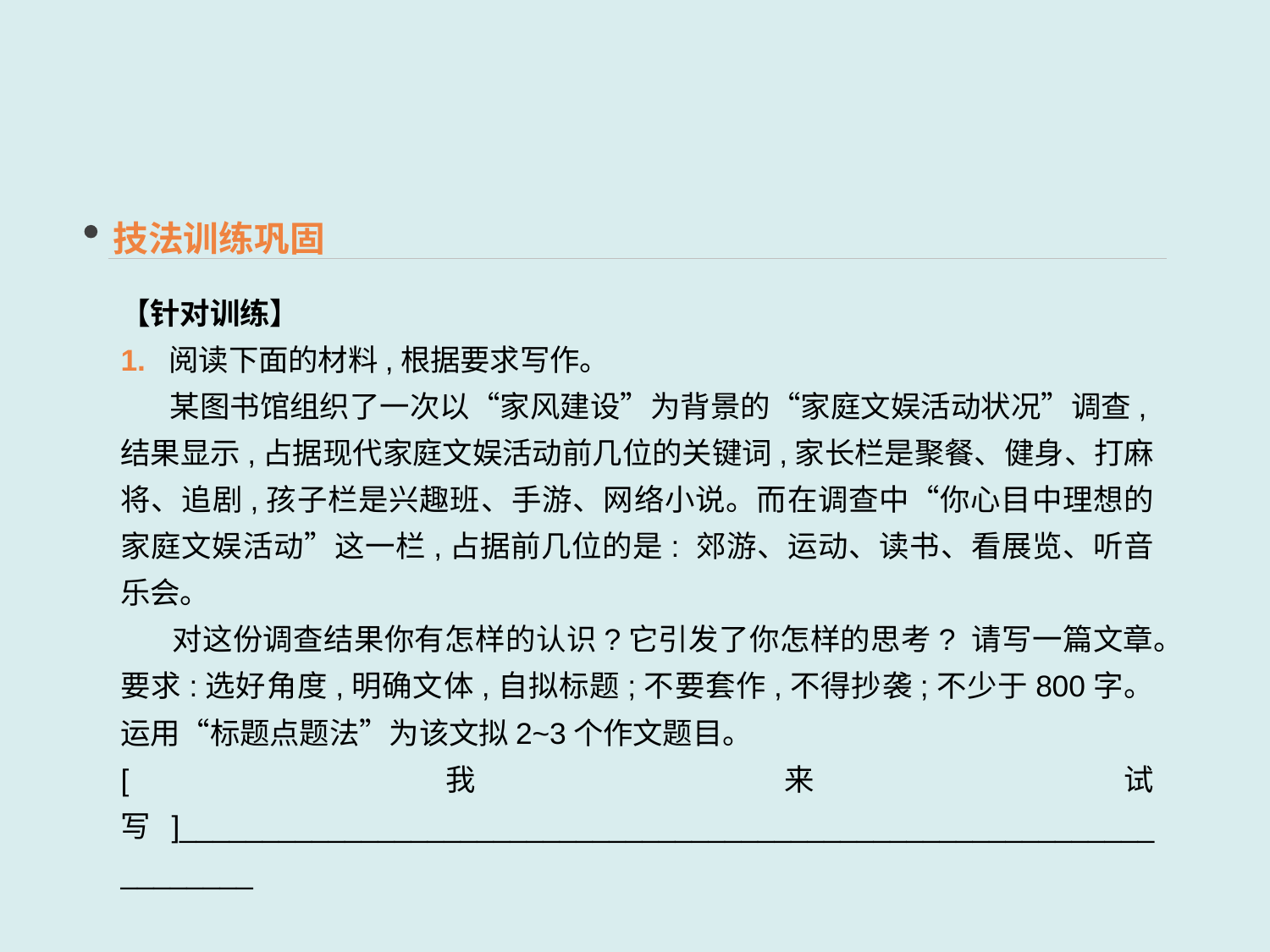

技法训练巩固

【针对训练】
1.  阅读下面的材料,根据要求写作。
      某图书馆组织了一次以“家风建设”为背景的“家庭文娱活动状况”调查,结果显示,占据现代家庭文娱活动前几位的关键词,家长栏是聚餐、健身、打麻将、追剧,孩子栏是兴趣班、手游、网络小说。而在调查中“你心目中理想的家庭文娱活动”这一栏,占据前几位的是: 郊游、运动、读书、看展览、听音乐会。
      对这份调查结果你有怎样的认识?它引发了你怎样的思考? 请写一篇文章。要求:选好角度,明确文体,自拟标题;不要套作,不得抄袭;不少于800字。运用“标题点题法”为该文拟2~3个作文题目。
[我来试写]___________________________________________________________________